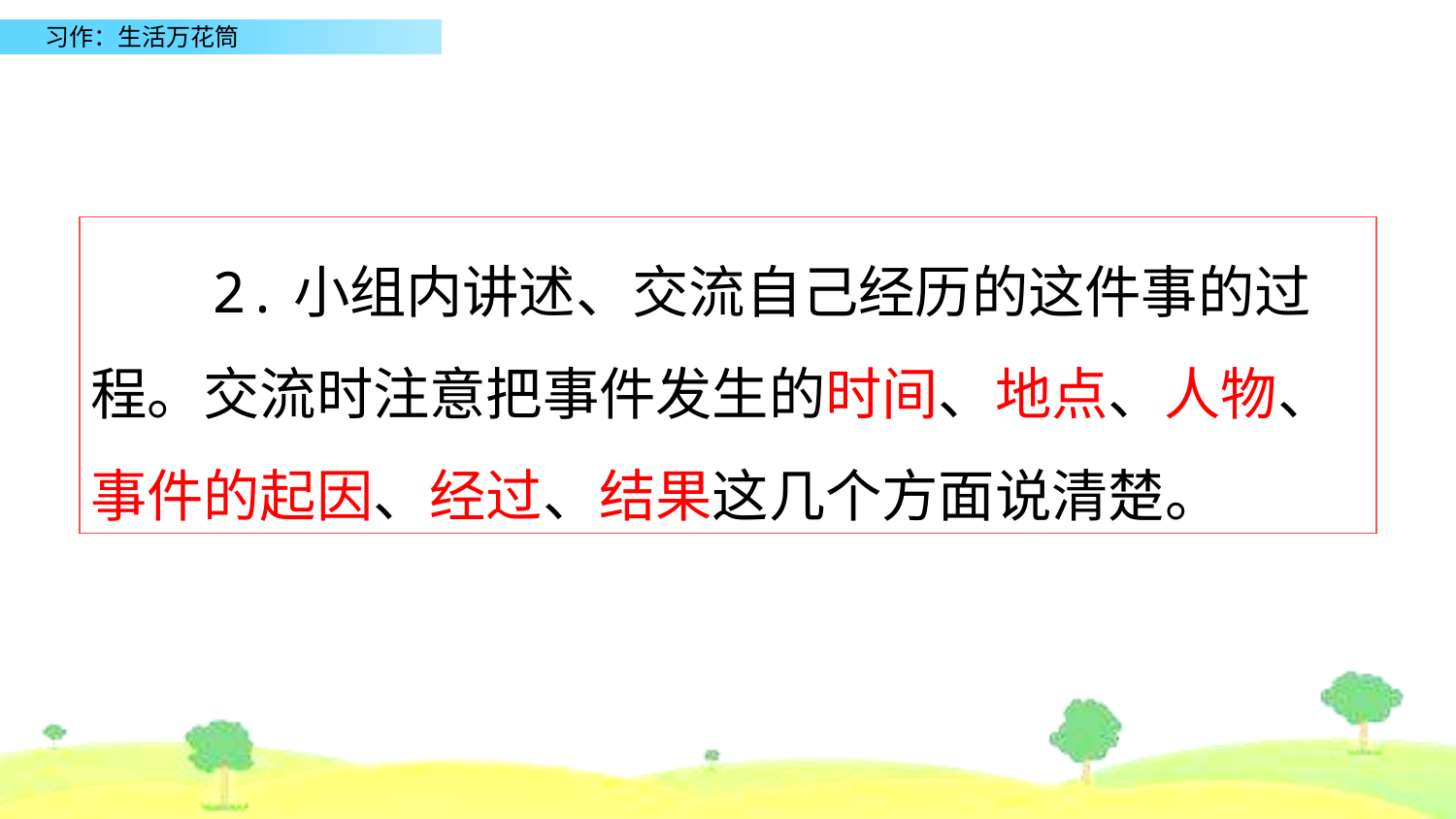

2.小组内讲述、交流自己经历的这件事的过程。交流时注意把事件发生的时间、地点、人物、事件的起因、经过、结果这几个方面说清楚。